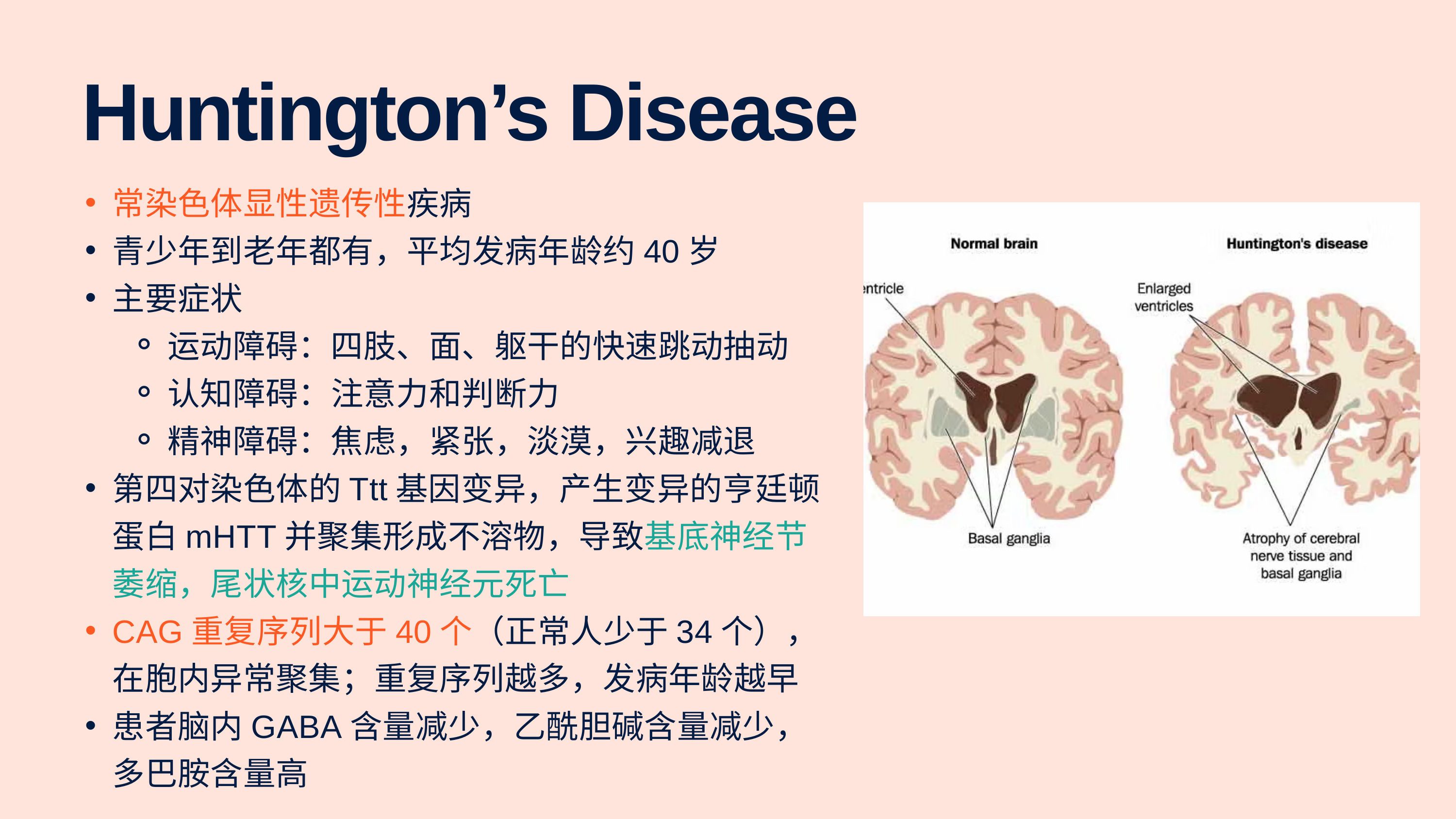

Huntington’s Disease

常染色体显性遗传性疾病
青少年到老年都有，平均发病年龄约40岁
主要症状
运动障碍：四肢、面、躯干的快速跳动抽动
认知障碍：注意力和判断力
精神障碍：焦虑，紧张，淡漠，兴趣减退
第四对染色体的Ttt基因变异，产生变异的亨廷顿蛋白mHTT并聚集形成不溶物，导致基底神经节萎缩，尾状核中运动神经元死亡
CAG重复序列大于40个（正常人少于34个），在胞内异常聚集；重复序列越多，发病年龄越早
患者脑内GABA含量减少，乙酰胆碱含量减少，多巴胺含量高